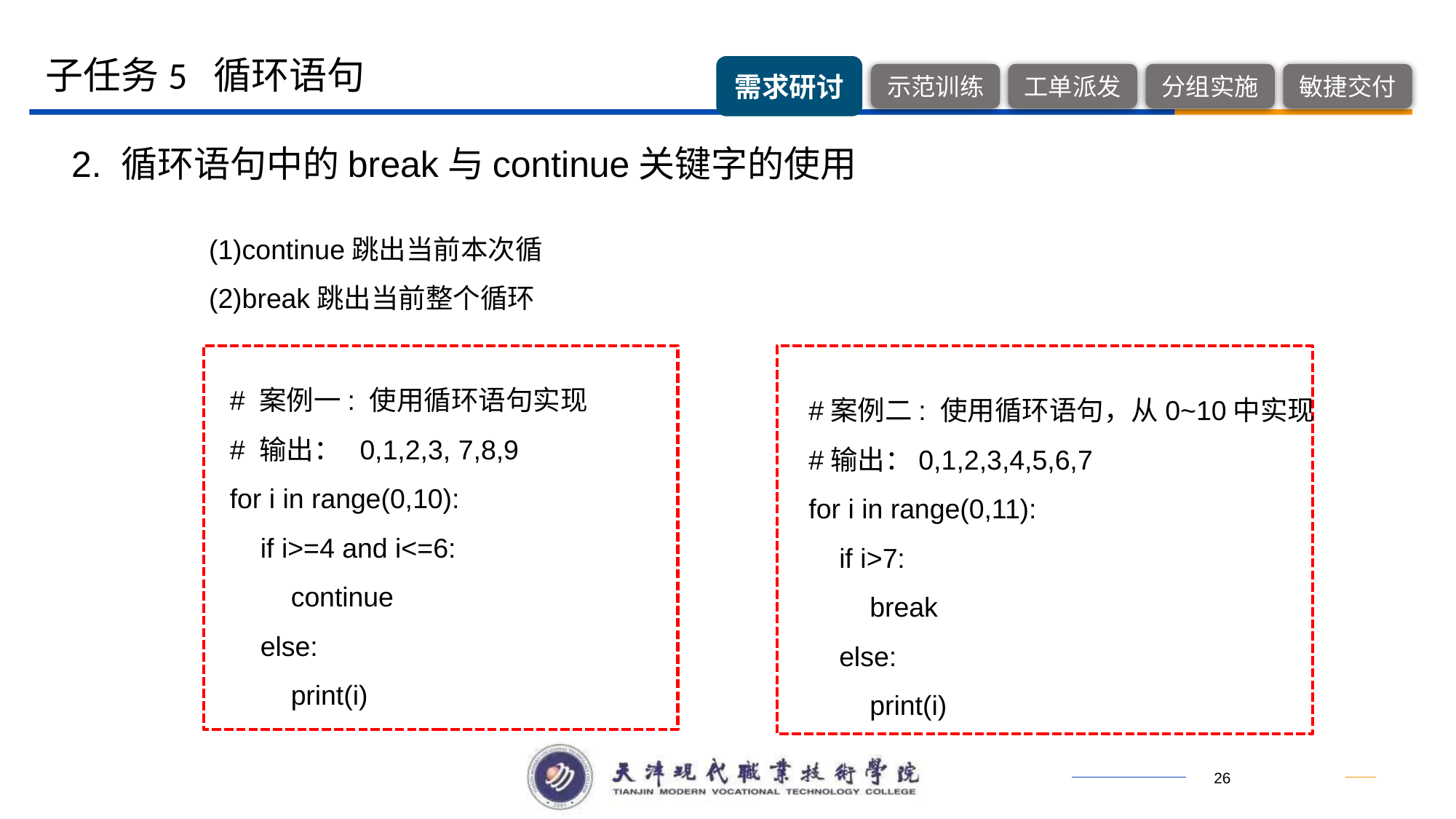

子任务5  循环语句

2. 循环语句中的break与continue关键字的使用
(1)continue跳出当前本次循(2)break跳出当前整个循环

# 案例一: 使用循环语句实现
# 输出：  0,1,2,3, 7,8,9
for i in range(0,10):
    if i>=4 and i<=6:
        continue
    else:
        print(i)

#案例二: 使用循环语句，从0~10中实现
#输出：0,1,2,3,4,5,6,7
for i in range(0,11):
    if i>7:
        break
    else:
        print(i)